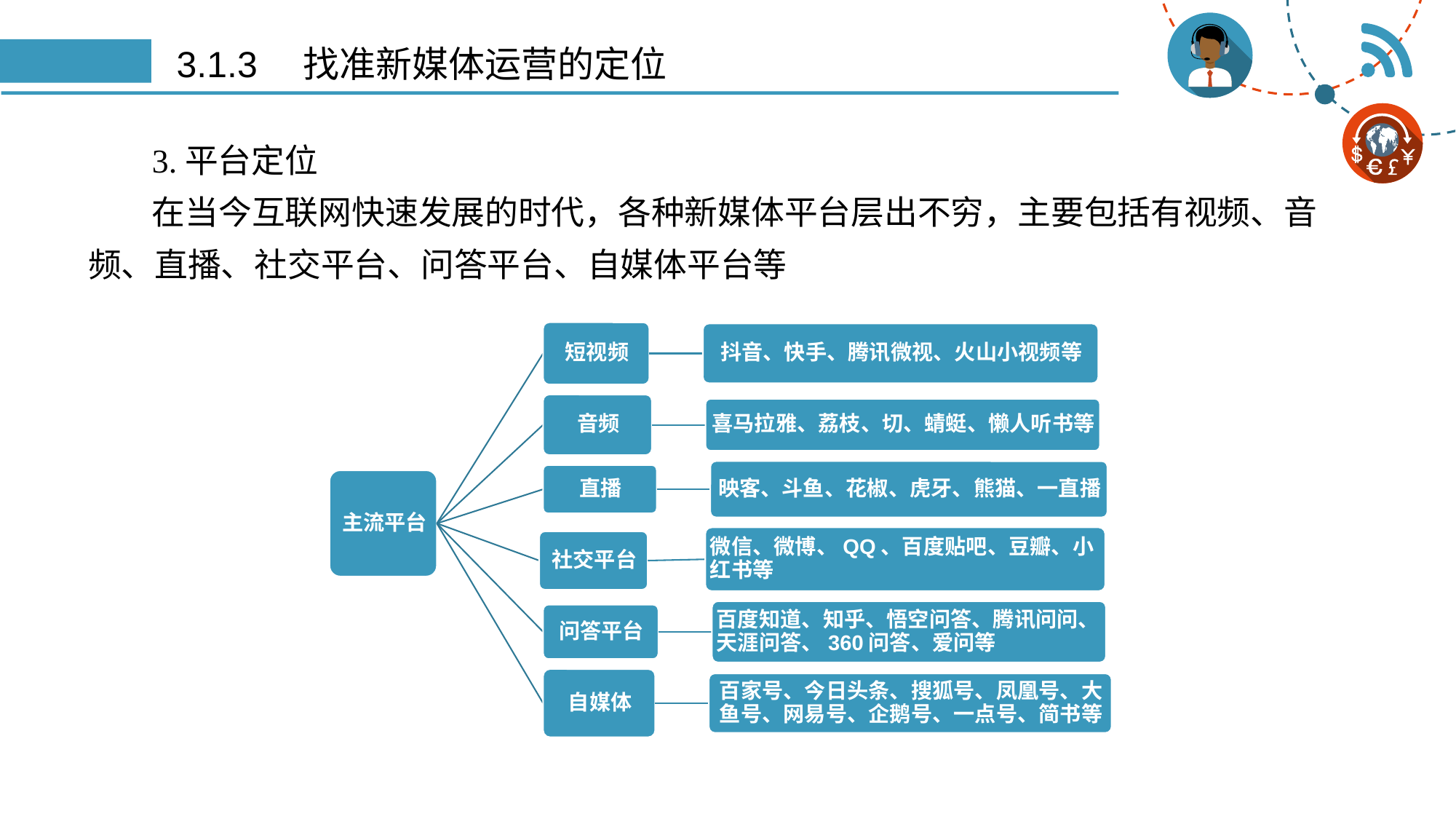

# 3.1.3　找准新媒体运营的定位
3.平台定位
在当今互联网快速发展的时代，各种新媒体平台层出不穷，主要包括有视频、音频、直播、社交平台、问答平台、自媒体平台等
主流平台

短视频

抖音、快手、腾讯微视、火山小视频等

音频

喜马拉雅、荔枝、切、蜻蜓、懒人听书等

直播

映客、斗鱼、花椒、虎牙、熊猫、一直播

社交平台

微信、微博、QQ、百度贴吧、豆瓣、小红书等

问答平台

百度知道、知乎、悟空问答、腾讯问问、天涯问答、360问答、爱问等

自媒体

百家号、今日头条、搜狐号、凤凰号、大鱼号、网易号、企鹅号、一点号、简书等